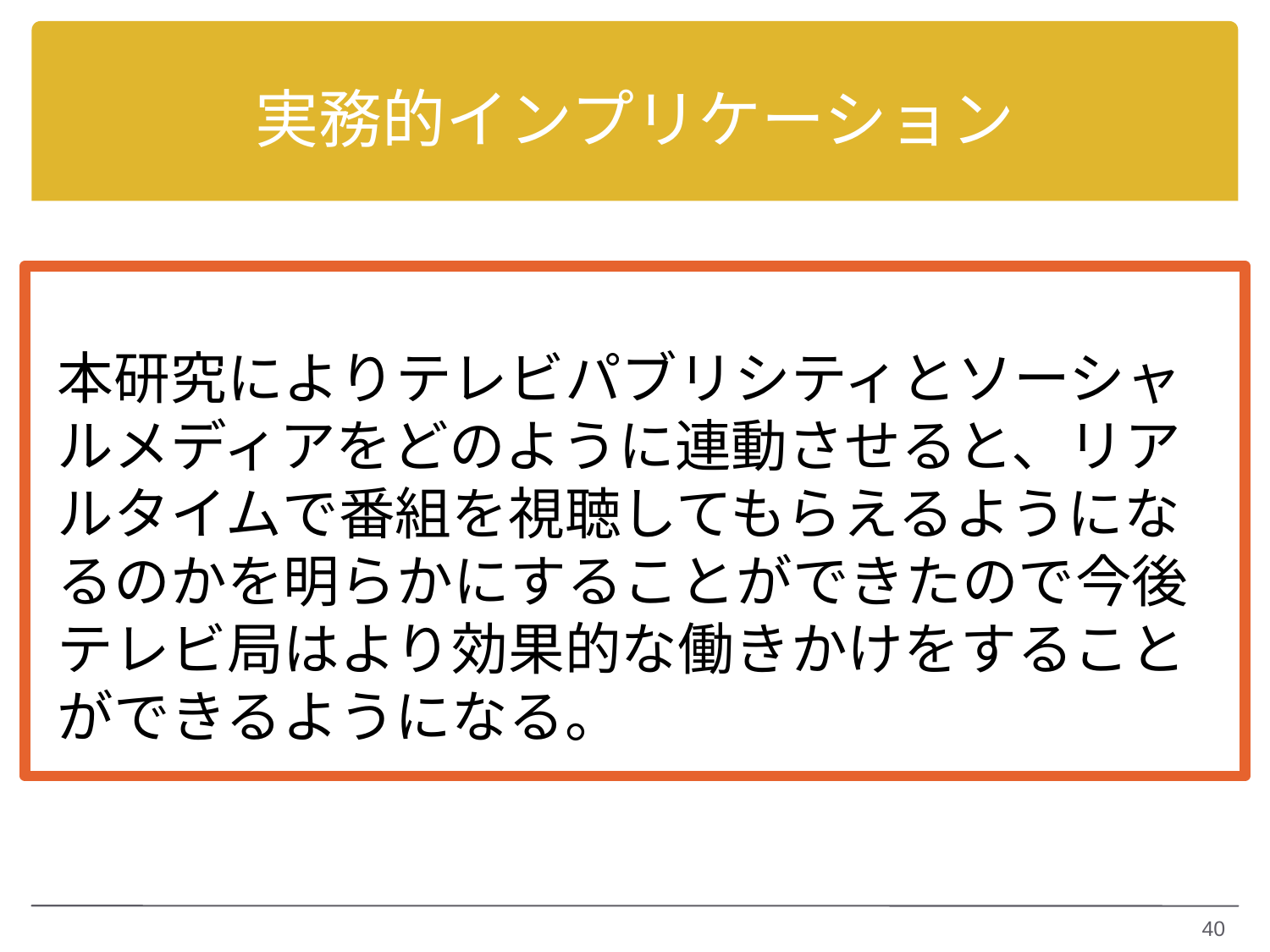

# 実務的インプリケーション

本研究によりテレビパブリシティとソーシャルメディアをどのように連動させると、リアルタイムで番組を視聴してもらえるようになるのかを明らかにすることができたので今後テレビ局はより効果的な働きかけをすることができるようになる。
40